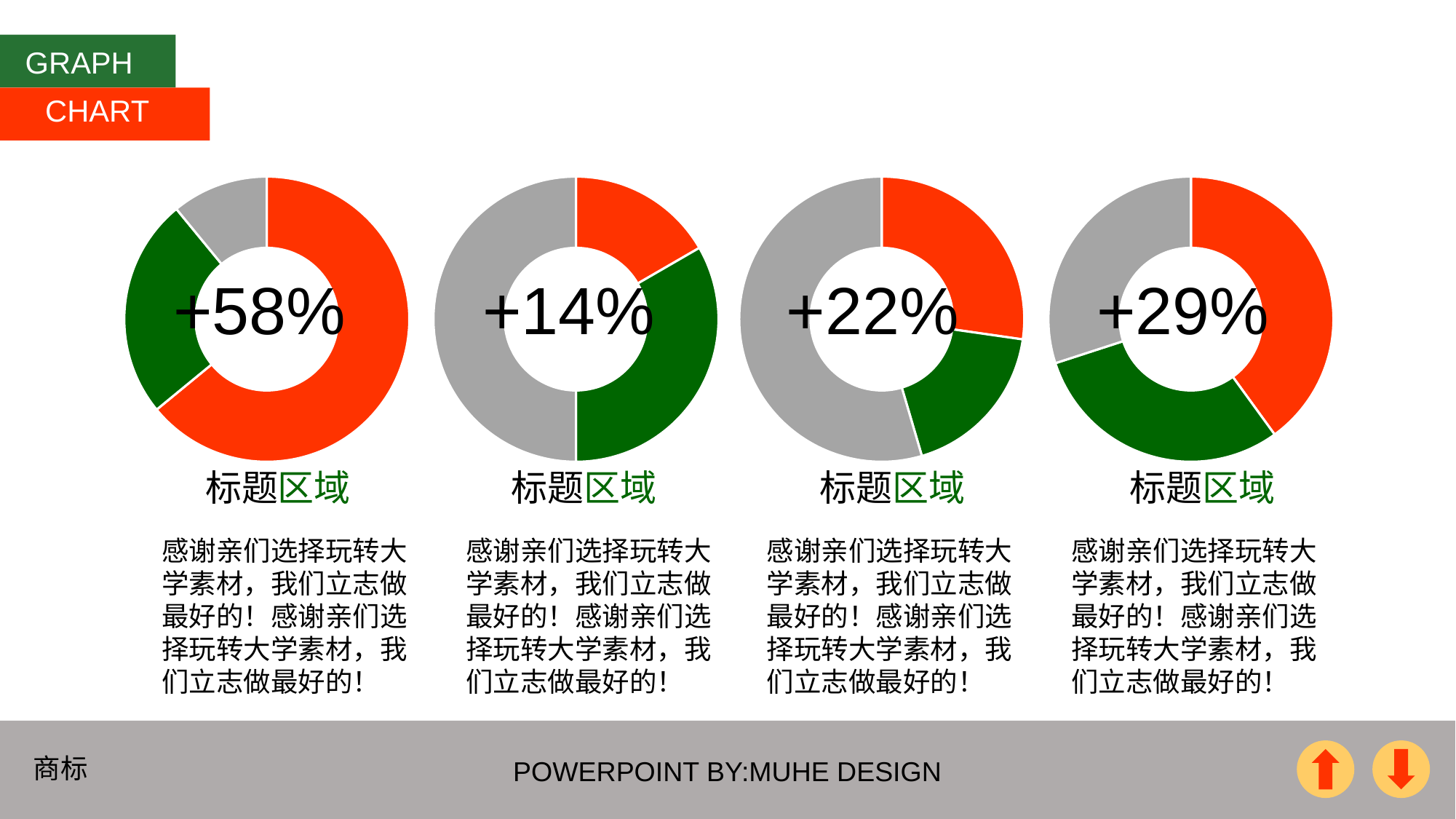

GRAPH
CHART

### Chart

| Category | 销售额 |
|---|---|
| 第一季度 | 8.200000000000001 |
| 第二季度 | 3.2 |
| 第三季度 | 1.4 |

### Chart

| Category | 销售额 |
|---|---|
| 第一季度 | 2.0 |
| 第二季度 | 4.0 |
| 第三季度 | 6.0 |

### Chart

| Category | 销售额 |
|---|---|
| 第一季度 | 3.0 |
| 第二季度 | 2.0 |
| 第三季度 | 6.0 |

### Chart

| Category | 销售额 |
|---|---|
| 第一季度 | 4.0 |
| 第二季度 | 3.0 |
| 第三季度 | 3.0 |
+58%
+14%
+22%
+29%
标题区域
标题区域
标题区域
标题区域
感谢亲们选择玩转大学素材，我们立志做最好的！感谢亲们选择玩转大学素材，我们立志做最好的！
感谢亲们选择玩转大学素材，我们立志做最好的！感谢亲们选择玩转大学素材，我们立志做最好的！
感谢亲们选择玩转大学素材，我们立志做最好的！感谢亲们选择玩转大学素材，我们立志做最好的！
感谢亲们选择玩转大学素材，我们立志做最好的！感谢亲们选择玩转大学素材，我们立志做最好的！